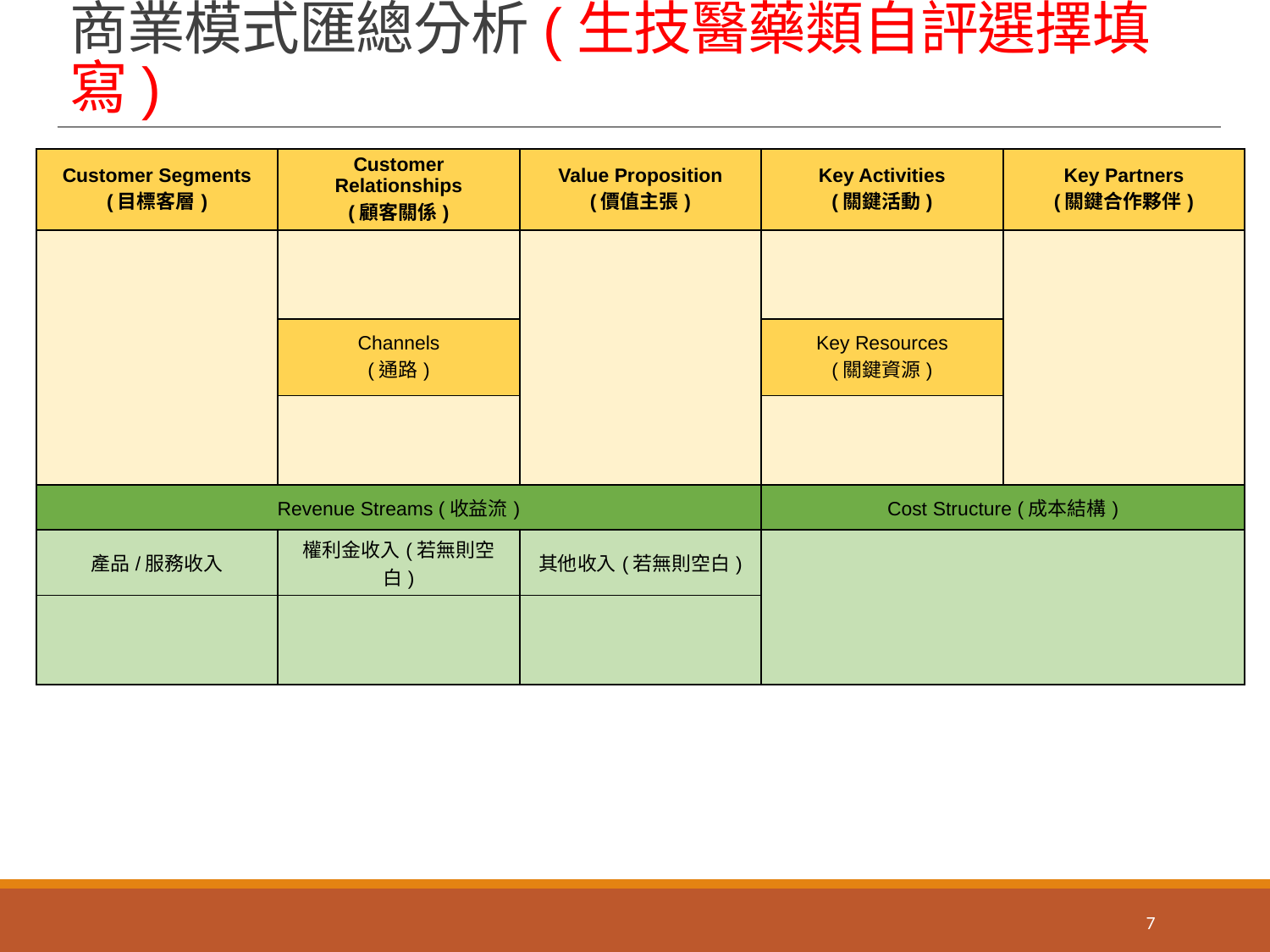

# 商業模式匯總分析(生技醫藥類自評選擇填寫)
| Customer Segments (目標客層) | Customer Relationships (顧客關係) | Value Proposition (價值主張) | Key Activities (關鍵活動) | Key Partners (關鍵合作夥伴) |
| --- | --- | --- | --- | --- |
|  |  |  |  |  |
|  | Channels (通路) |  | Key Resources (關鍵資源) |  |
|  |  |  |  |  |
| Revenue Streams (收益流) |  |  | Cost Structure (成本結構) |  |
| 產品/服務收入 | 權利金收入(若無則空白) | 其他收入(若無則空白) |  |  |
|  |  |  |  |  |
7